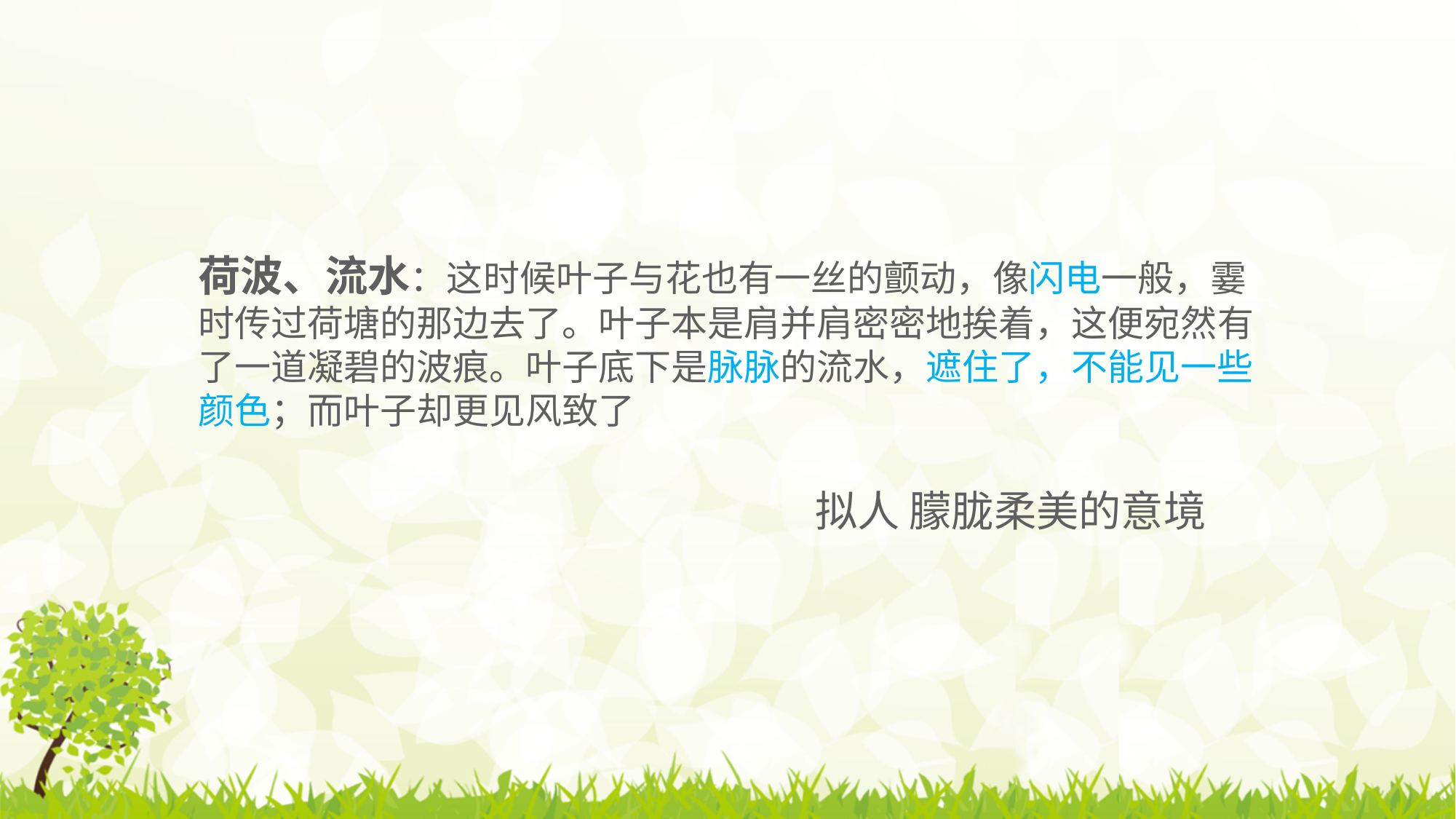

荷波、流水：这时候叶子与花也有一丝的颤动，像闪电一般，霎时传过荷塘的那边去了。叶子本是肩并肩密密地挨着，这便宛然有了一道凝碧的波痕。叶子底下是脉脉的流水，遮住了，不能见一些颜色；而叶子却更见风致了
拟人 朦胧柔美的意境